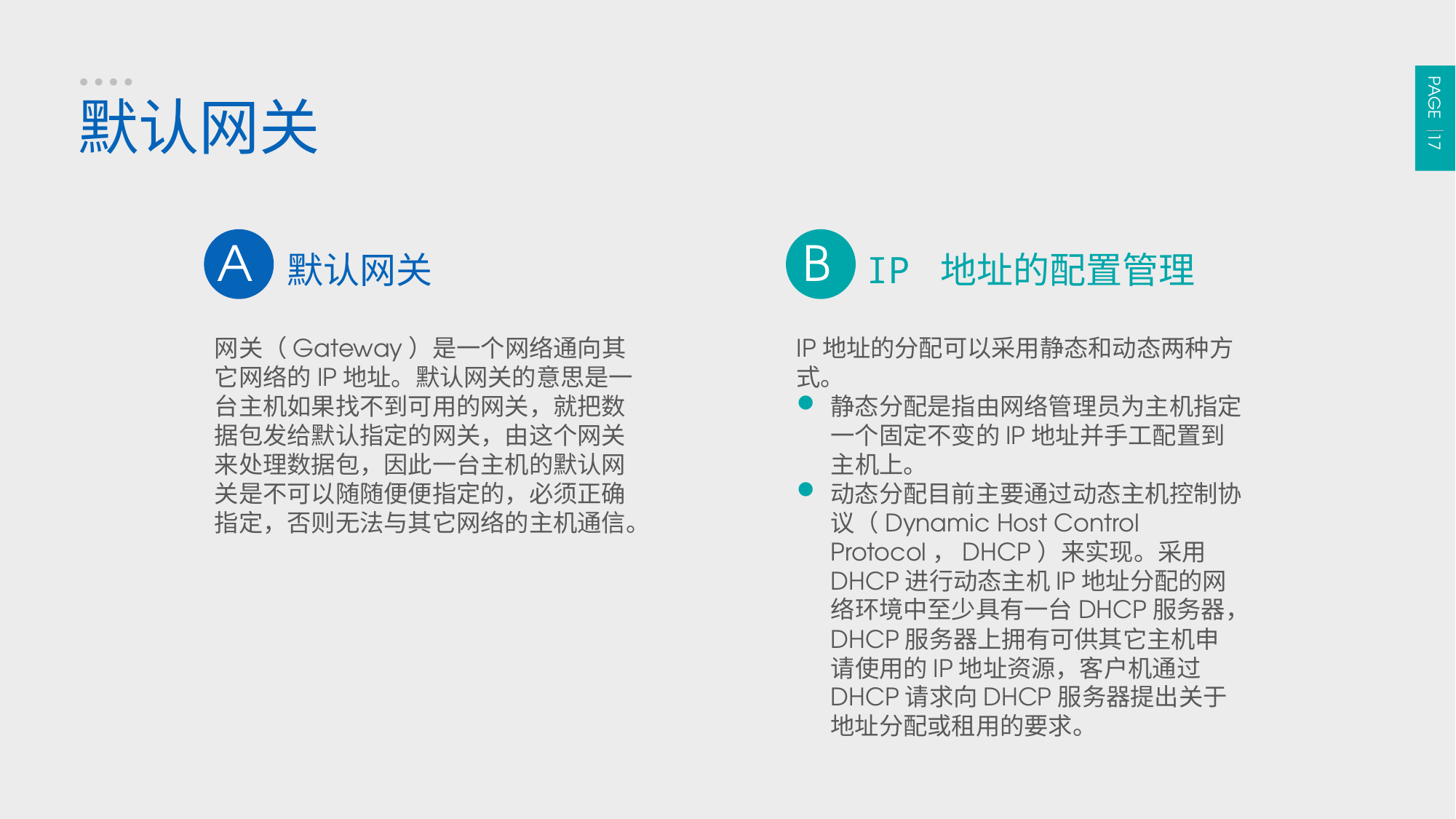

PAGE   17
默认网关
A

默认网关
网关（Gateway）是一个网络通向其它网络的IP地址。默认网关的意思是一台主机如果找不到可用的网关，就把数据包发给默认指定的网关，由这个网关来处理数据包，因此一台主机的默认网关是不可以随随便便指定的，必须正确指定，否则无法与其它网络的主机通信。
B

IP 地址的配置管理
IP地址的分配可以采用静态和动态两种方式。
静态分配是指由网络管理员为主机指定一个固定不变的IP地址并手工配置到主机上。
动态分配目前主要通过动态主机控制协议（Dynamic Host Control Protocol，DHCP）来实现。采用DHCP进行动态主机IP地址分配的网络环境中至少具有一台DHCP服务器，DHCP服务器上拥有可供其它主机申请使用的IP地址资源，客户机通过DHCP请求向DHCP服务器提出关于地址分配或租用的要求。